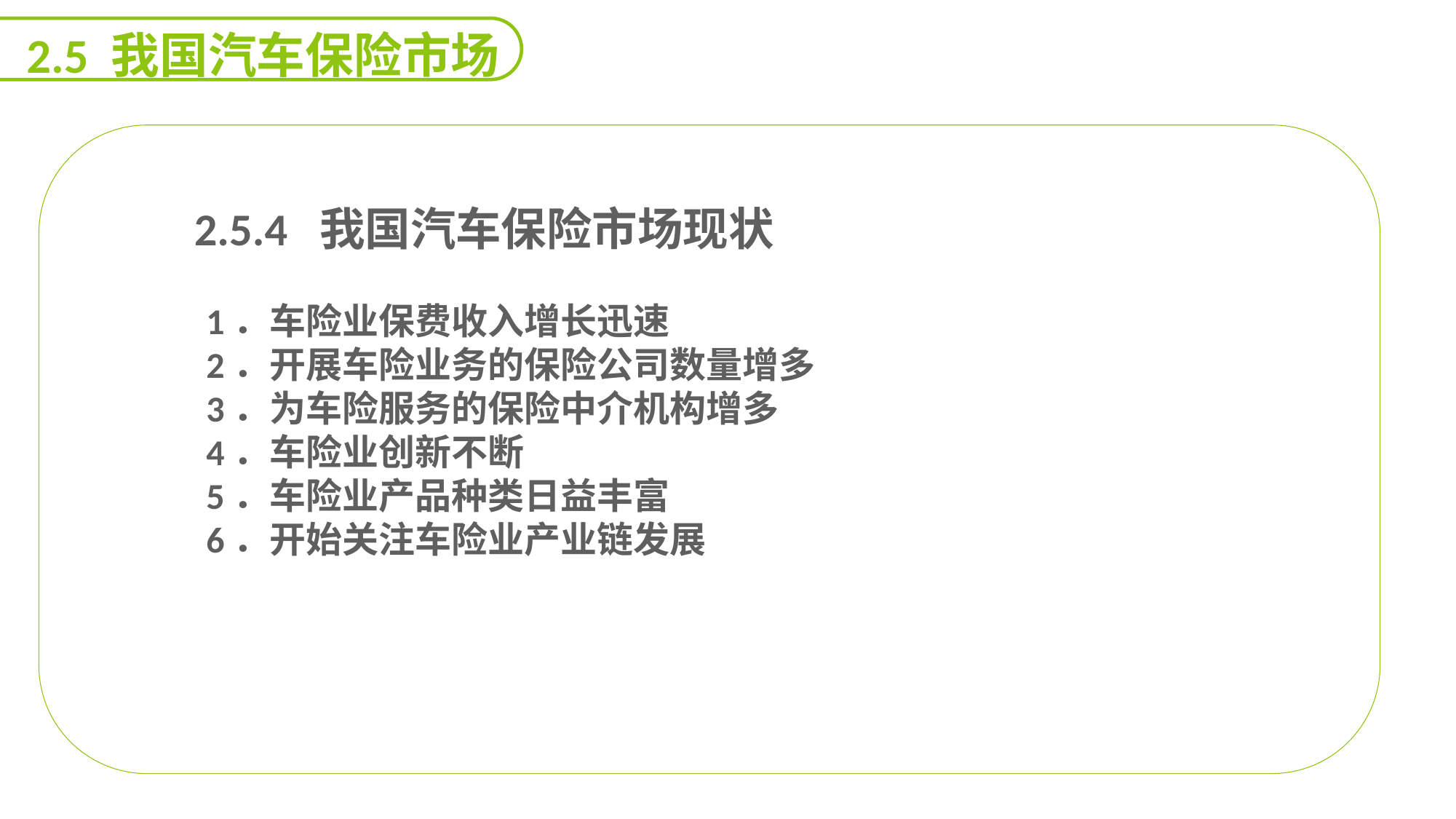

2.5 我国汽车保险市场

 2.5.4  我国汽车保险市场现状

1．车险业保费收入增长迅速
2．开展车险业务的保险公司数量增多
3．为车险服务的保险中介机构增多
4．车险业创新不断
5．车险业产品种类日益丰富
6．开始关注车险业产业链发展

能力
目标
延迟符